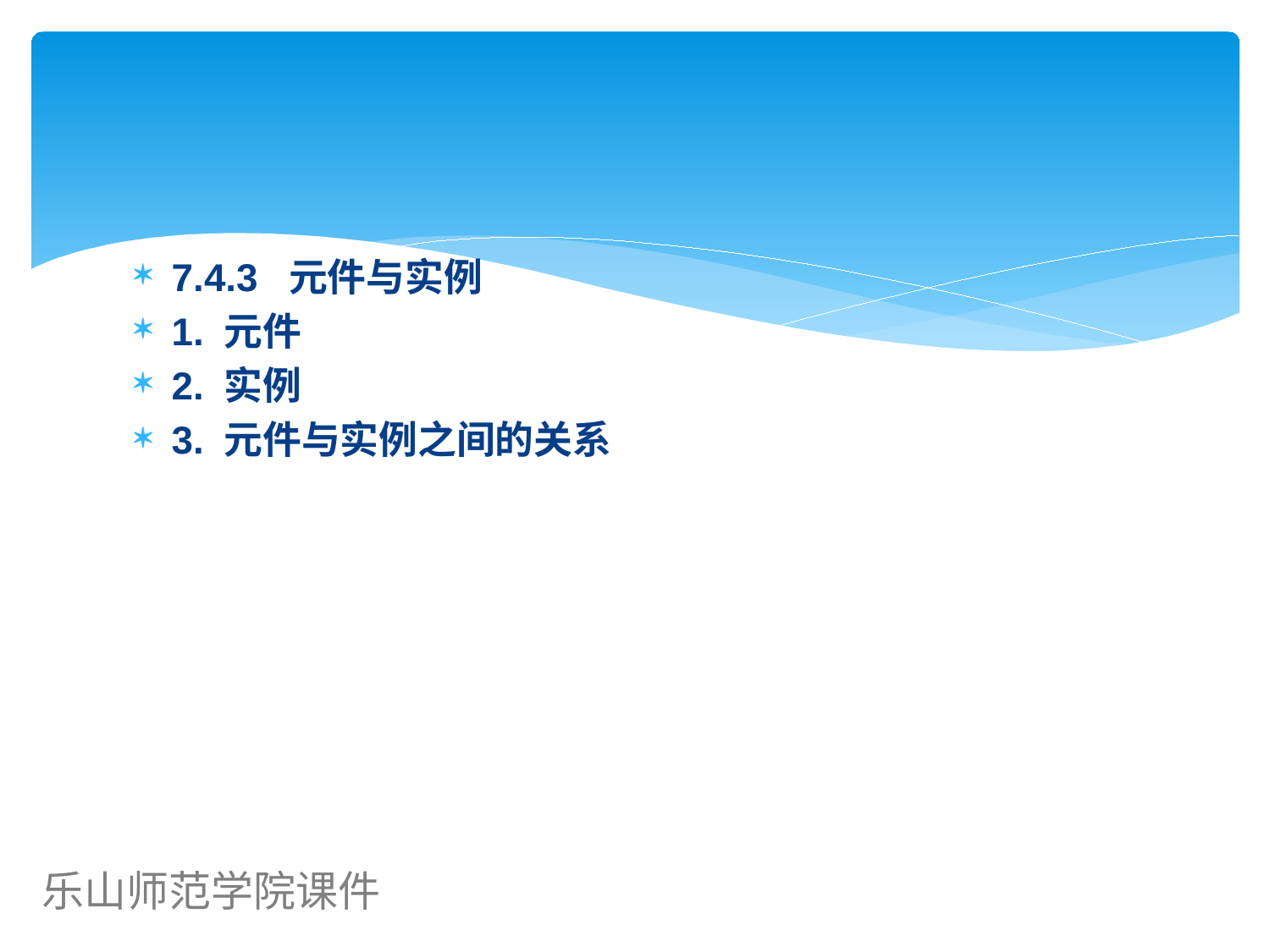

7.4.3  元件与实例
1. 元件
2. 实例
3. 元件与实例之间的关系